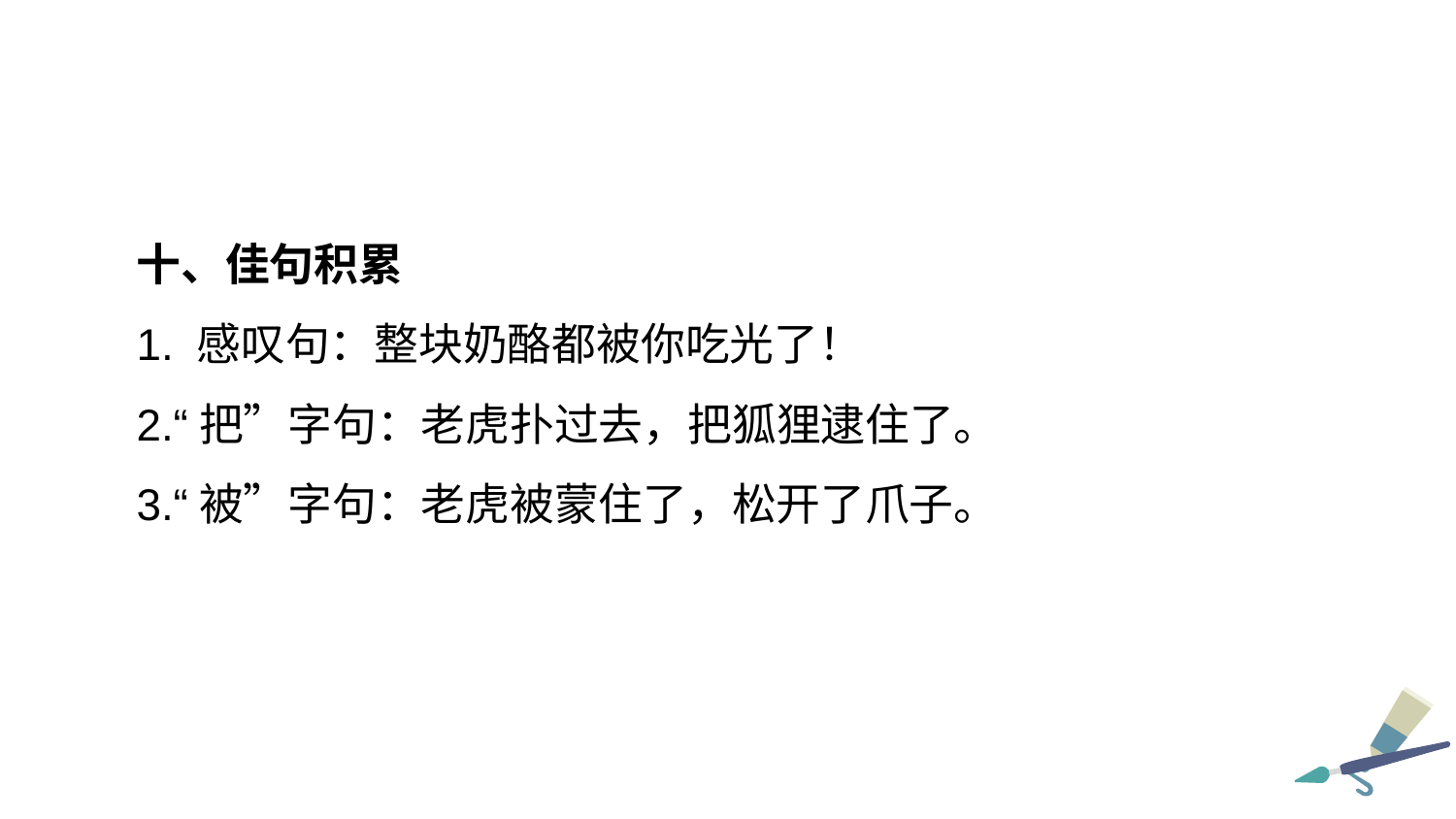

十、佳句积累
1. 感叹句：整块奶酪都被你吃光了！
2.“把”字句：老虎扑过去，把狐狸逮住了。
3.“被”字句：老虎被蒙住了，松开了爪子。